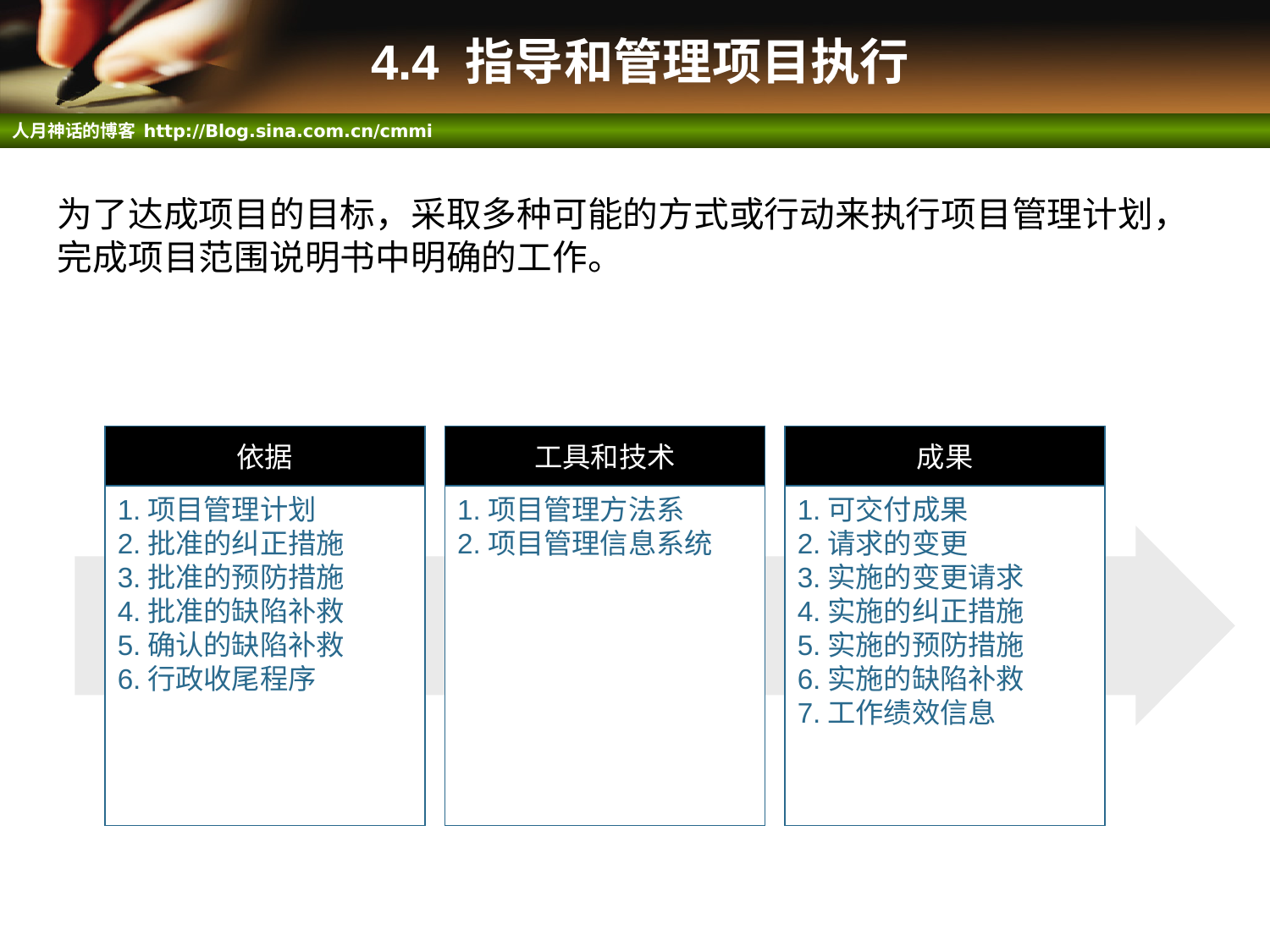

# 4.4 指导和管理项目执行
为了达成项目的目标，采取多种可能的方式或行动来执行项目管理计划，完成项目范围说明书中明确的工作。
依据
工具和技术
成果
1.项目管理计划
2.批准的纠正措施
3.批准的预防措施
4.批准的缺陷补救
5.确认的缺陷补救
6.行政收尾程序
1.项目管理方法系
2.项目管理信息系统
1.可交付成果
2.请求的变更
3.实施的变更请求
4.实施的纠正措施
5.实施的预防措施
6.实施的缺陷补救
7.工作绩效信息